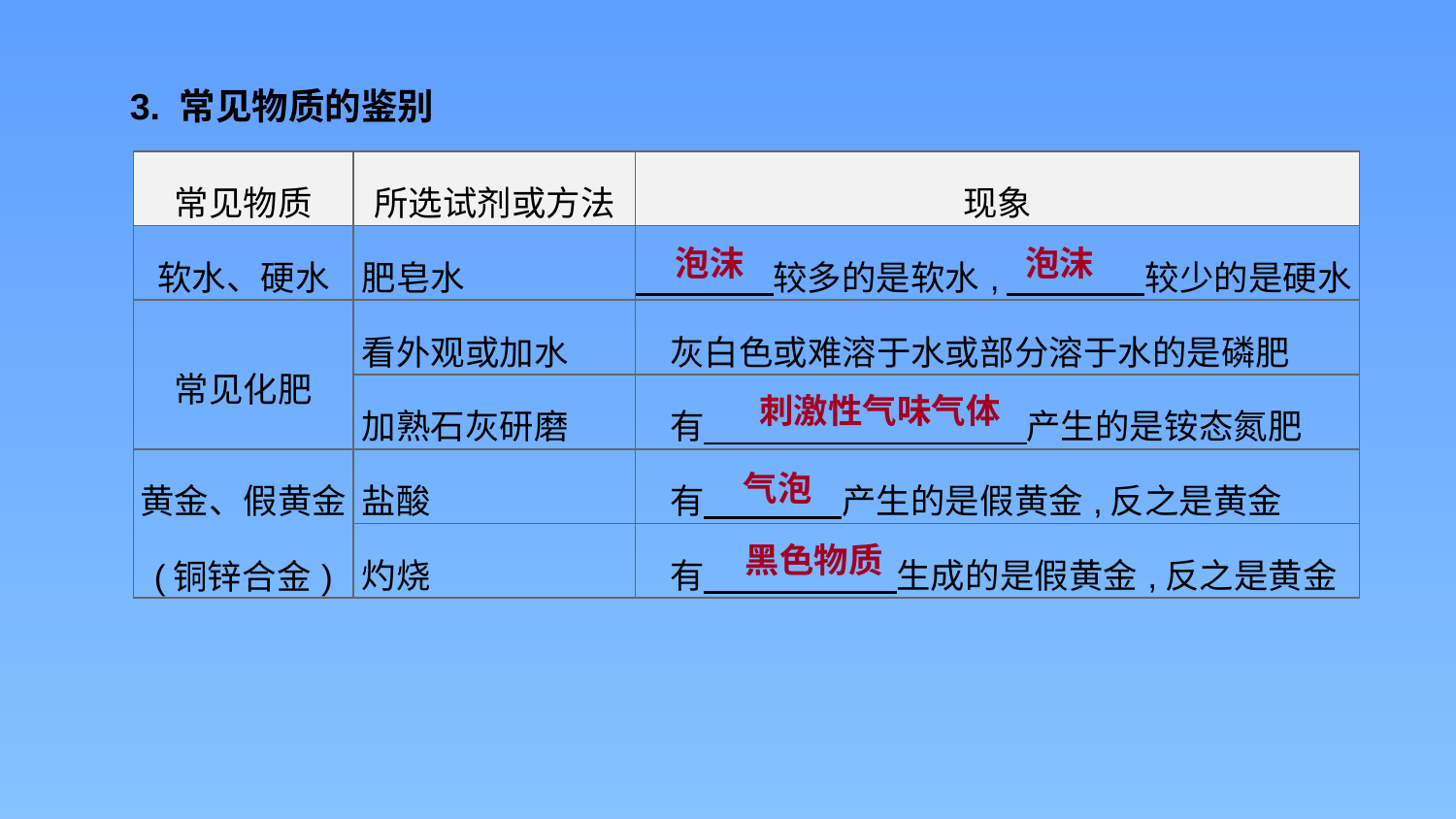

3. 常见物质的鉴别
| 常见物质 | 所选试剂或方法 | 现象 |
| --- | --- | --- |
| 软水、硬水 | 肥皂水 | 较多的是软水,　　　　较少的是硬水 |
| 常见化肥 | 看外观或加水 | 灰白色或难溶于水或部分溶于水的是磷肥 |
|  | 加熟石灰研磨 | 有　 　　　　　　　产生的是铵态氮肥 |
| 黄金、假黄金 (铜锌合金) | 盐酸 | 有　　　　产生的是假黄金,反之是黄金 |
|  | 灼烧 | 有　 　　　生成的是假黄金,反之是黄金 |
泡沫
泡沫
刺激性气味气体
气泡
黑色物质